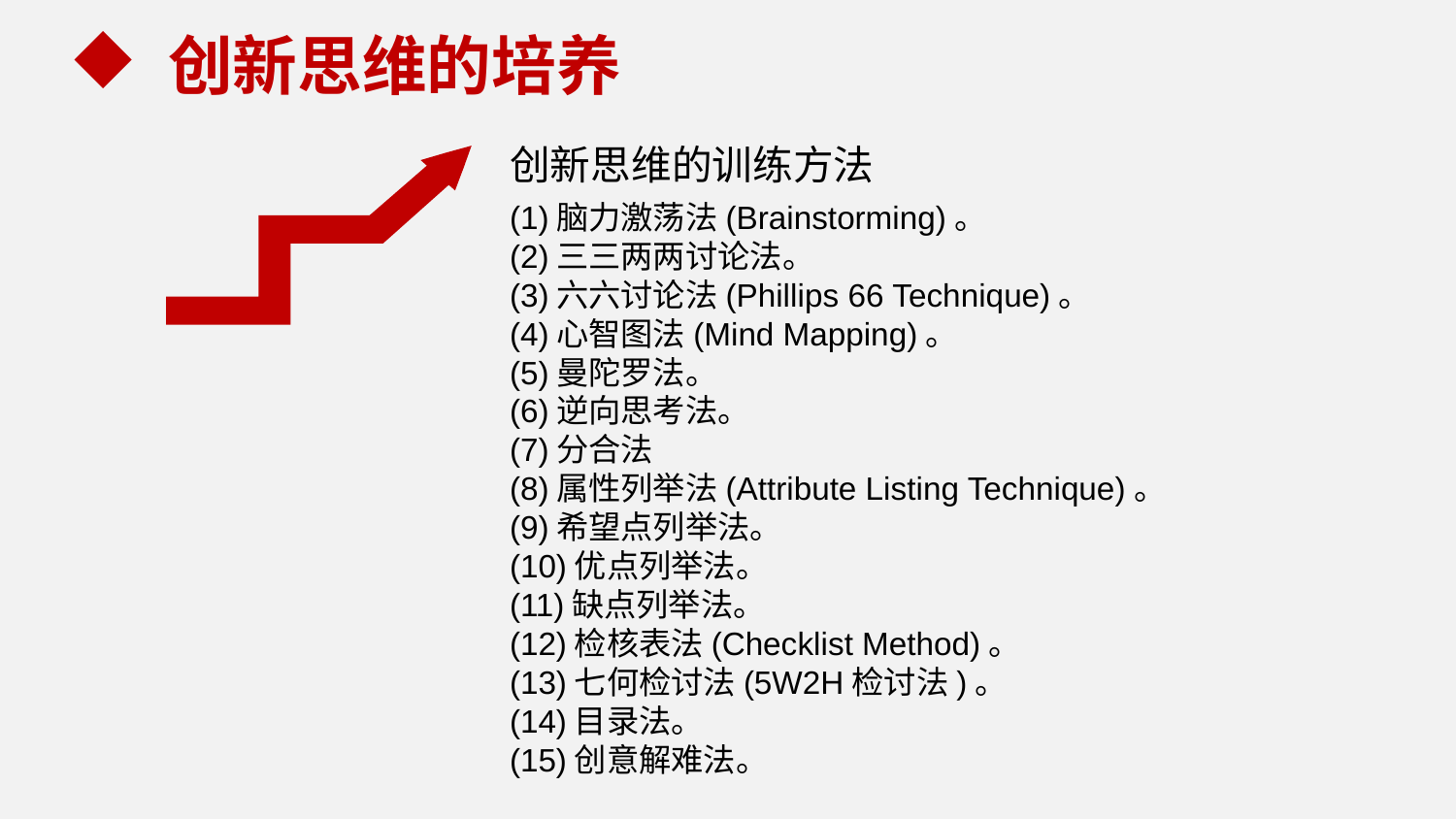

创新思维的培养
创新思维的训练方法

(1)脑力激荡法(Brainstorming)。
(2)三三两两讨论法。
(3)六六讨论法(Phillips 66 Technique)。
(4)心智图法(Mind Mapping)。
(5)曼陀罗法。
(6)逆向思考法。
(7)分合法
(8)属性列举法(Attribute Listing Technique)。
(9)希望点列举法。
(10)优点列举法。
(11)缺点列举法。
(12)检核表法(Checklist Method)。
(13)七何检讨法(5W2H检讨法)。
(14)目录法。
(15)创意解难法。